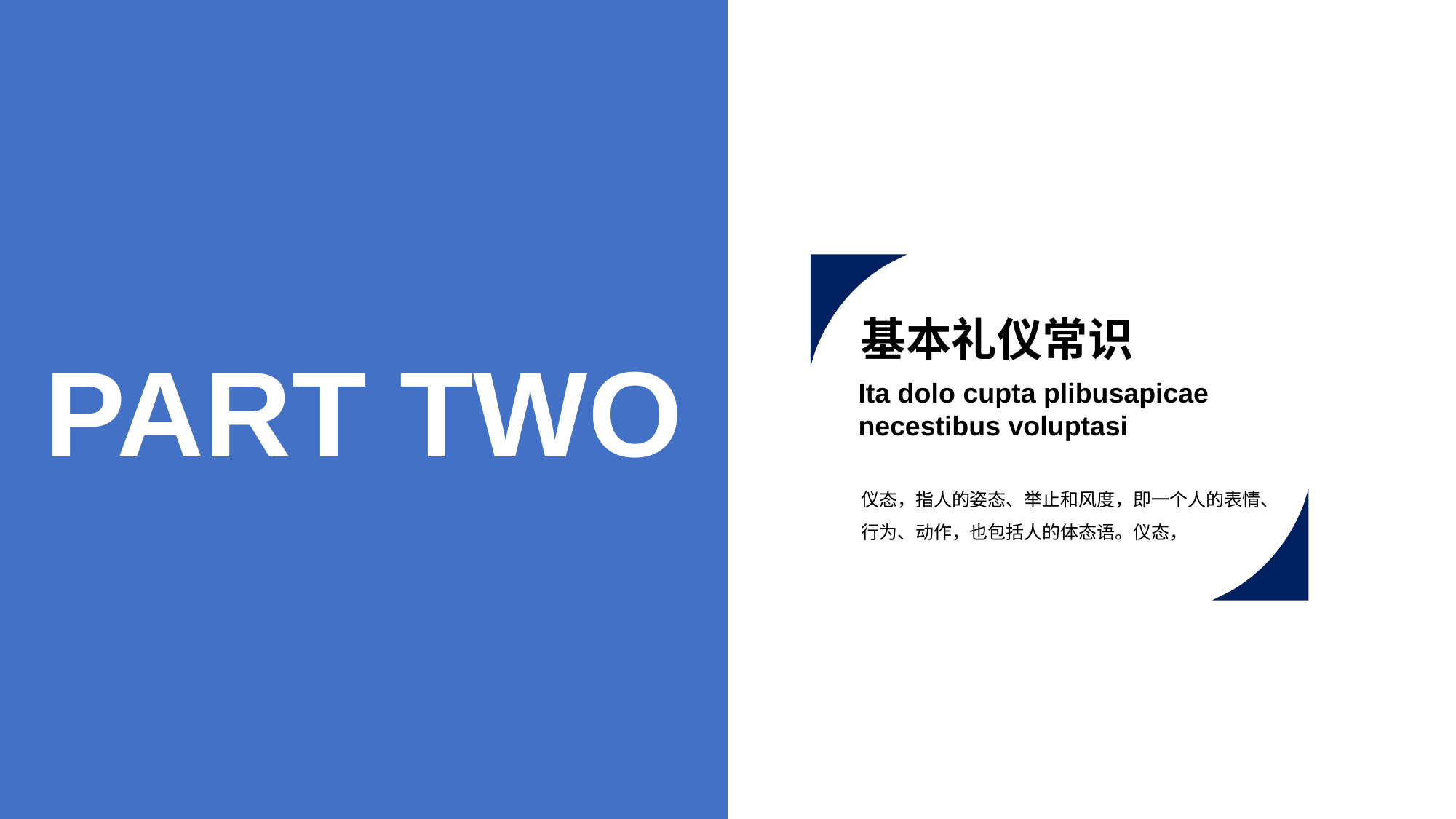

基本礼仪常识
PART TWO
Ita dolo cupta plibusapicae
necestibus voluptasi
仪态，指人的姿态、举止和风度，即一个人的表情、行为、动作，也包括人的体态语。仪态，